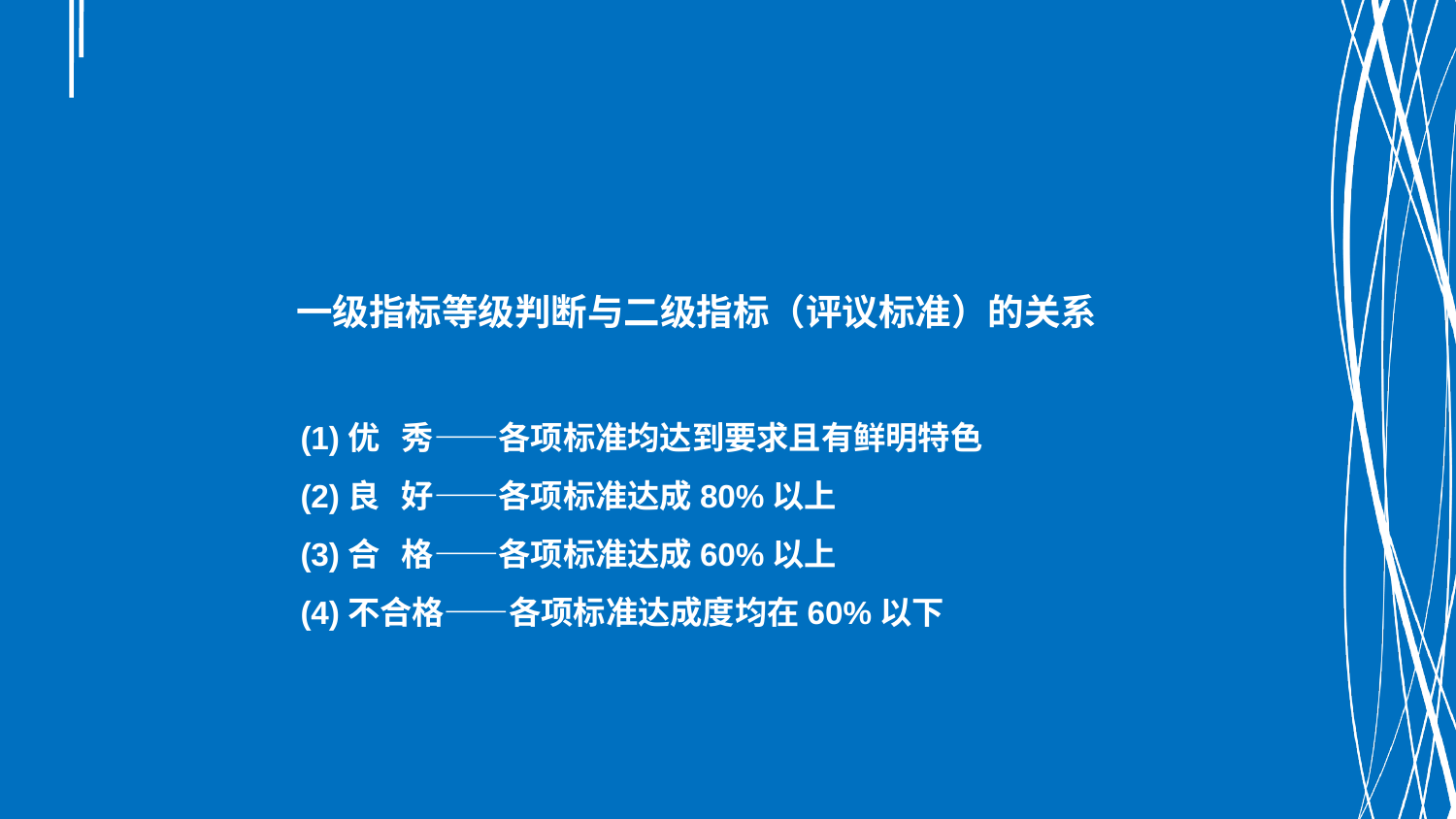

一级指标等级判断与二级指标（评议标准）的关系

       (1)优   秀——各项标准均达到要求且有鲜明特色
       (2)良   好——各项标准达成80%以上
       (3)合   格——各项标准达成60%以上
       (4)不合格——各项标准达成度均在60%以下